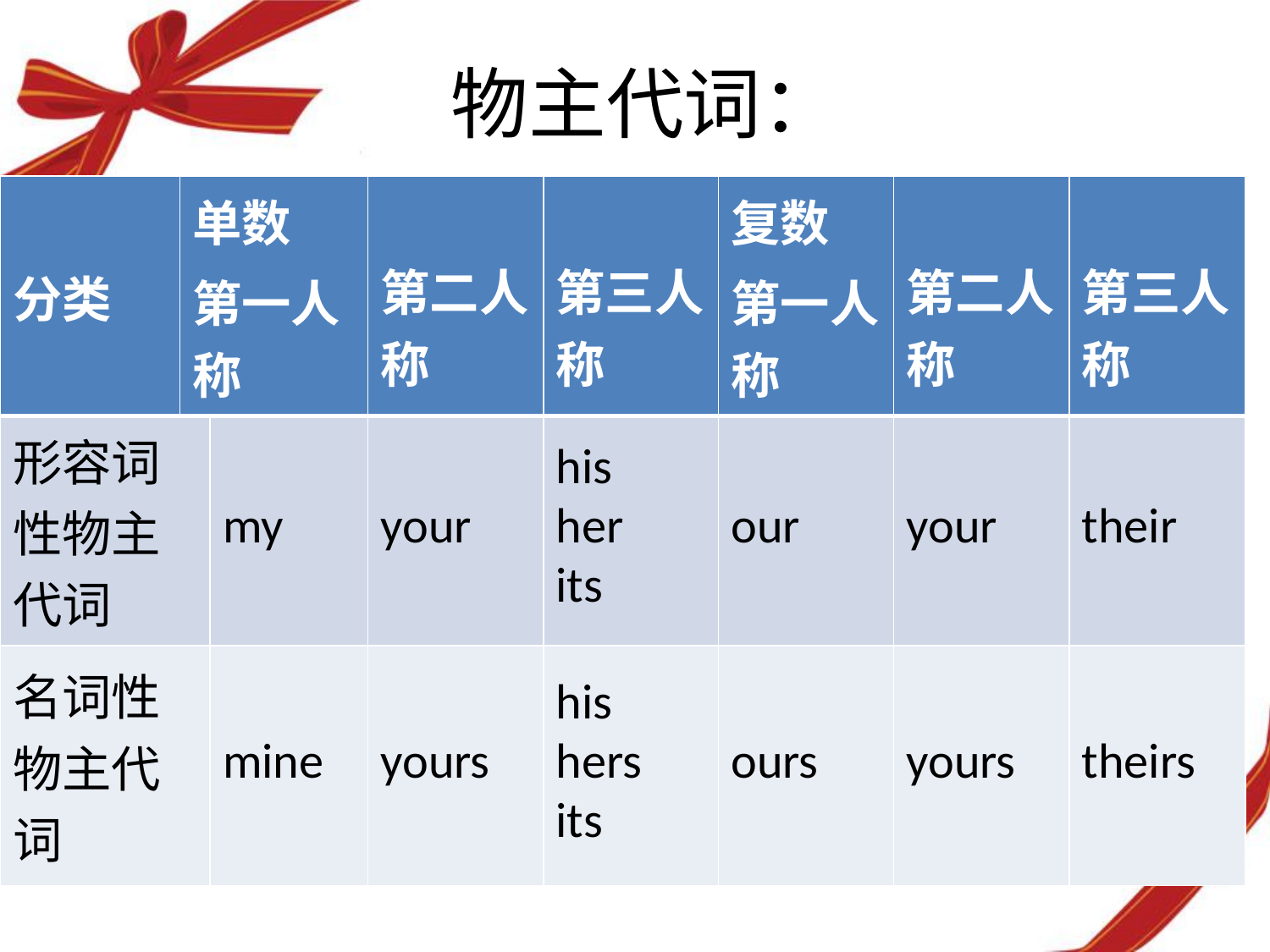

物主代词：
| 分类 | 单数 第一人称 |  | 第二人称 | 第三人称 | 复数 第一人称 | 第二人称 | 第三人称 |
| --- | --- | --- | --- | --- | --- | --- | --- |
| 形容词性物主代词 |  | my | your | his her its | our | your | their |
| 名词性物主代词 |  | mine | yours | his hers its | ours | yours | theirs |